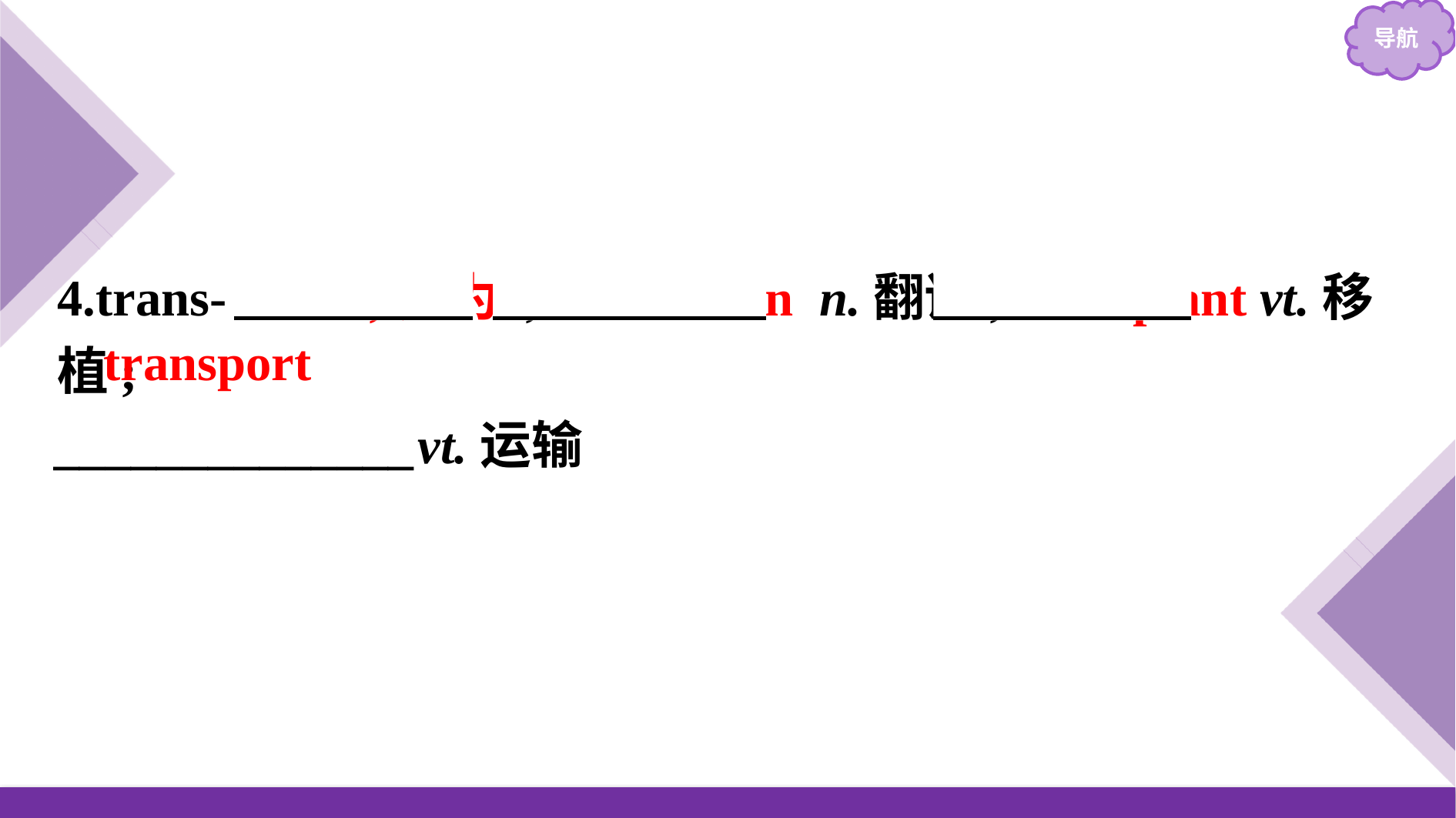

4.trans- 通过;成为 ; translation  n.翻译; transplant vt.移植;
______________vt.运输

transport